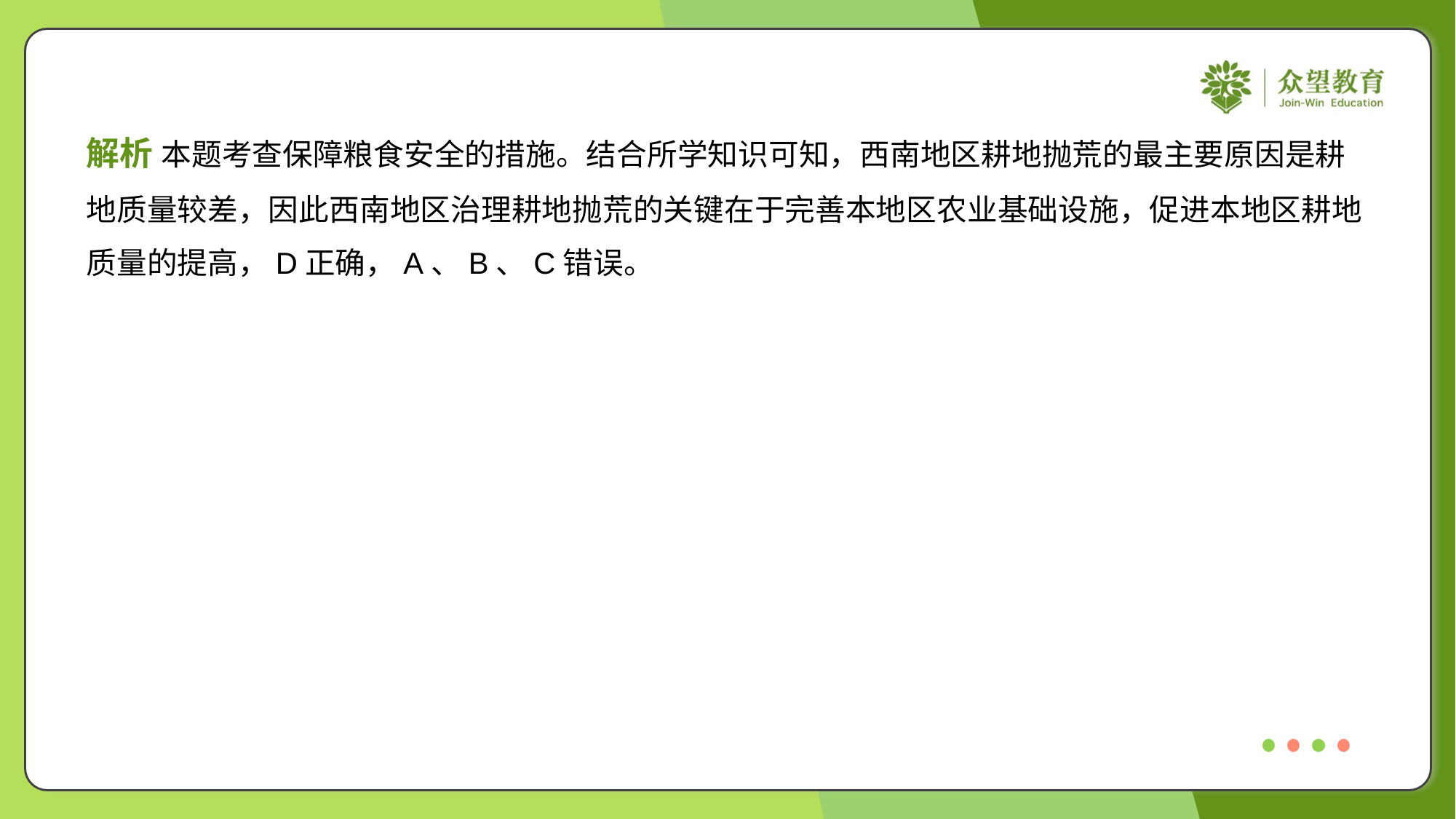

解析 本题考查保障粮食安全的措施。结合所学知识可知，西南地区耕地抛荒的最主要原因是耕
地质量较差，因此西南地区治理耕地抛荒的关键在于完善本地区农业基础设施，促进本地区耕地
质量的提高，D正确，A、B、C错误。